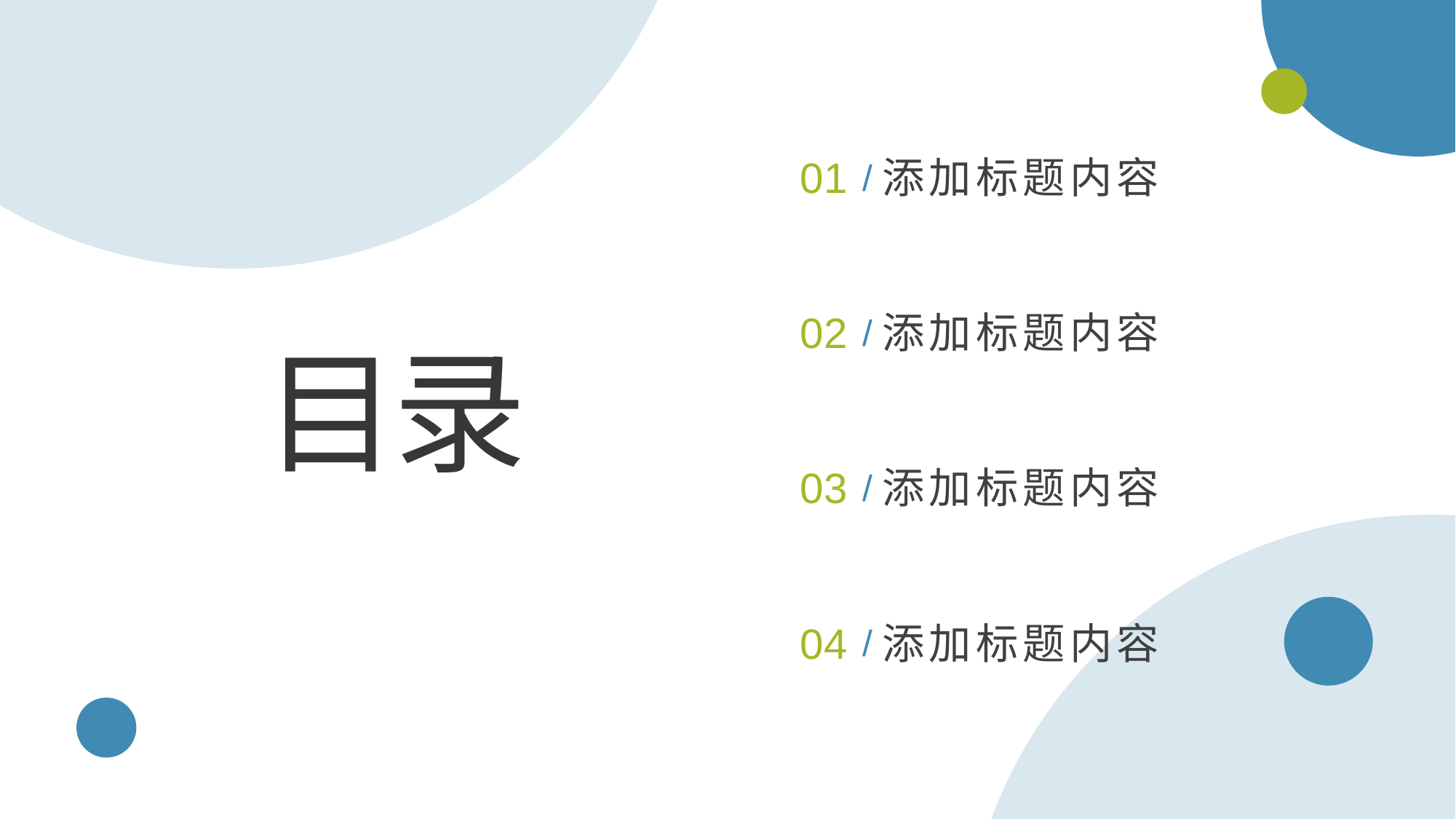

01
添加标题内容
/
02
添加标题内容
/
目录
03
添加标题内容
/

04
添加标题内容
/